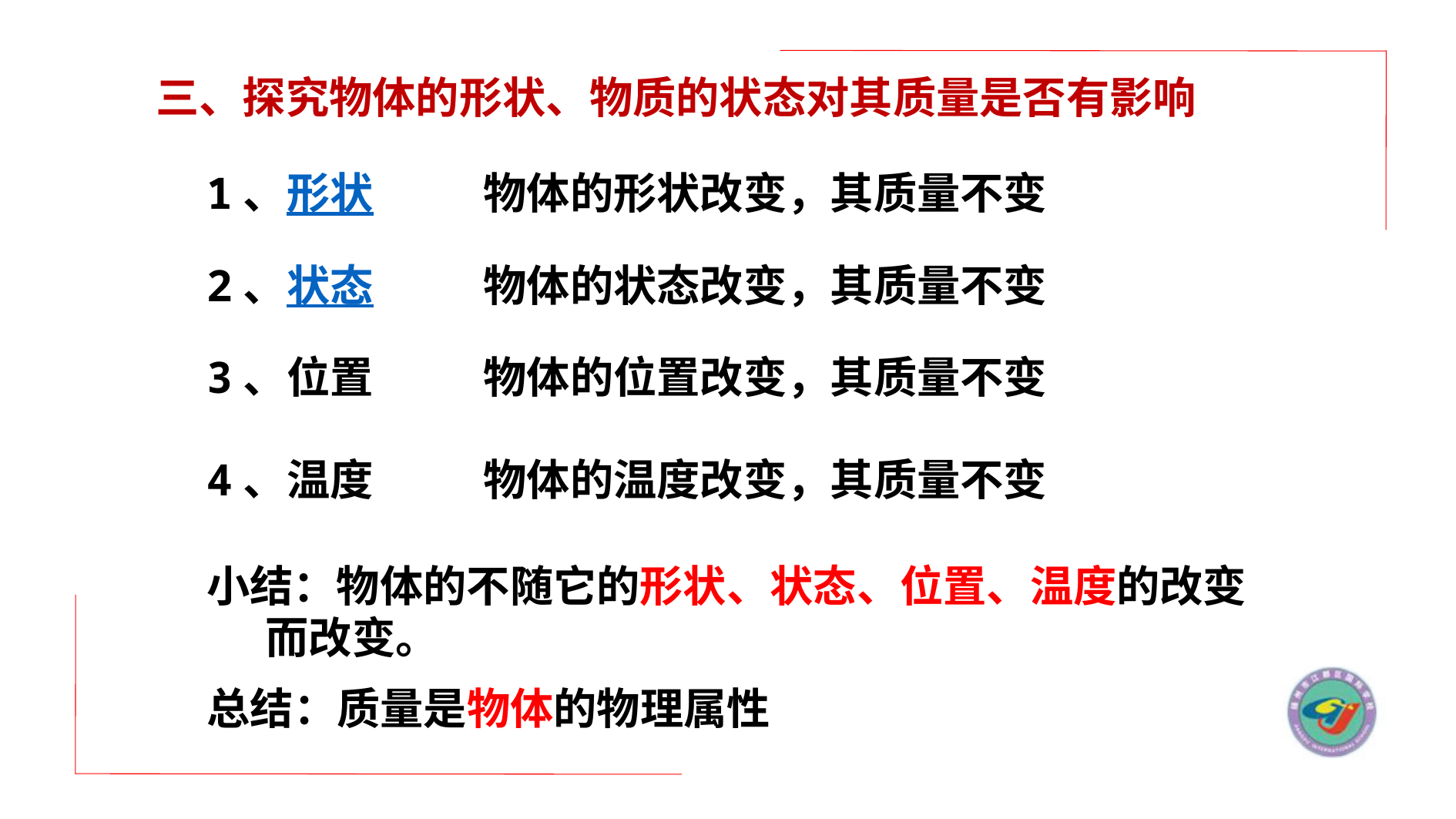

三、探究物体的形状、物质的状态对其质量是否有影响
1、形状
物体的形状改变，其质量不变
2、状态
物体的状态改变，其质量不变
3、位置
物体的位置改变，其质量不变
4、温度
物体的温度改变，其质量不变
 小结：物体的不随它的形状、状态、位置、温度的改变
       而改变。
总结：质量是物体的物理属性